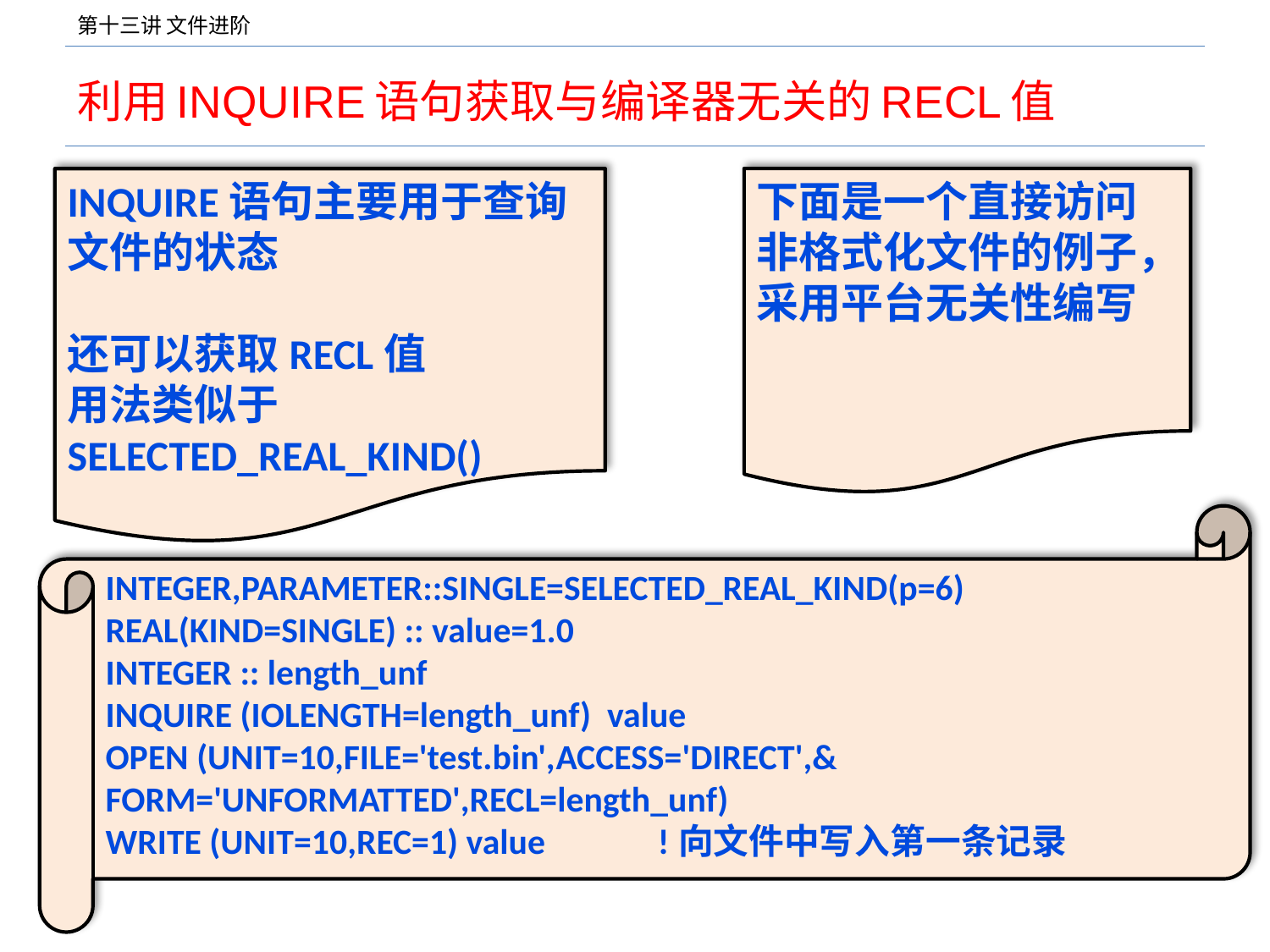

# 利用INQUIRE语句获取与编译器无关的RECL值
INQUIRE语句主要用于查询文件的状态

还可以获取RECL值
用法类似于
SELECTED_REAL_KIND()
下面是一个直接访问非格式化文件的例子，采用平台无关性编写
INTEGER,PARAMETER::SINGLE=SELECTED_REAL_KIND(p=6)
REAL(KIND=SINGLE) :: value=1.0
INTEGER :: length_unf
INQUIRE (IOLENGTH=length_unf)  value
OPEN (UNIT=10,FILE='test.bin',ACCESS='DIRECT',&
FORM='UNFORMATTED',RECL=length_unf)
WRITE (UNIT=10,REC=1) value              !向文件中写入第一条记录